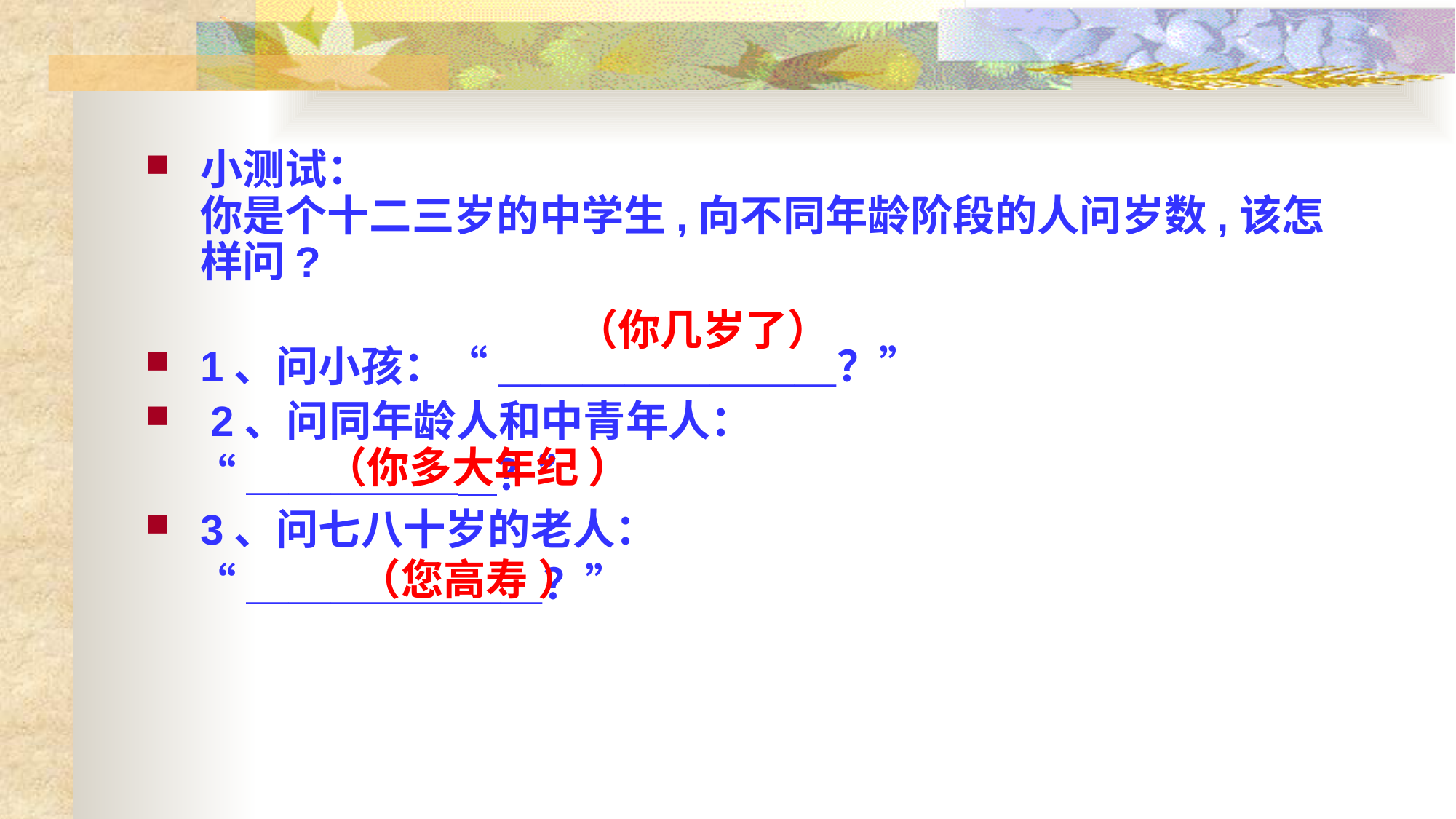

小测试：
你是个十二三岁的中学生,向不同年龄阶段的人问岁数,该怎样问?
1、问小孩：“ ＿＿＿＿＿＿＿＿？”
 2、问同年龄人和中青年人：
     “＿＿＿＿＿    ？”
3、问七八十岁的老人：
     “＿＿＿＿＿＿＿？”
（你几岁了）
（你多大年纪 ）
（您高寿 ）